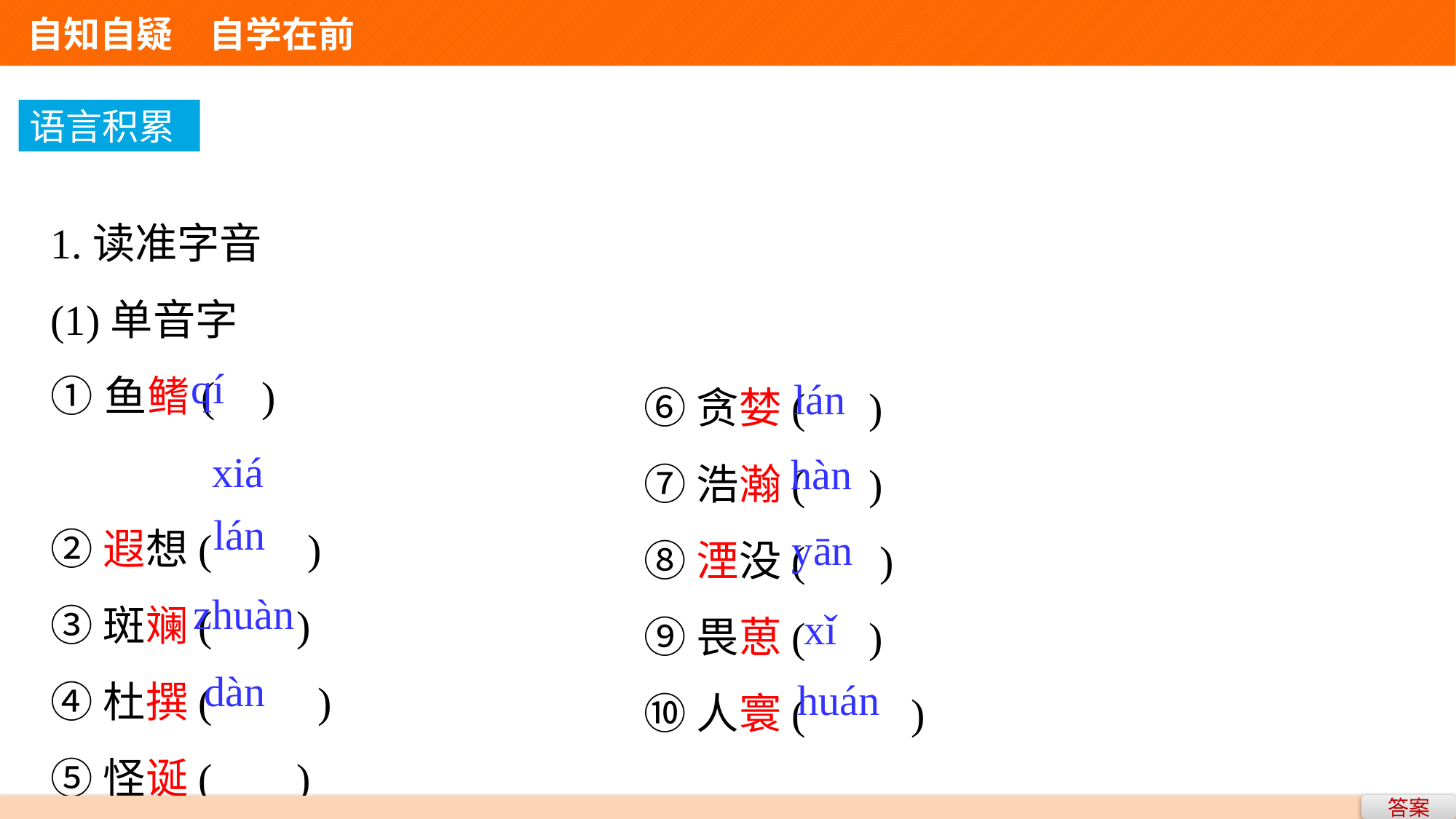

自知自疑　自学在前
语言积累
1.读准字音
(1)单音字
①鱼鳍(    )
②遐想(         )
③斑斓(        )
④杜撰(          )
⑤怪诞(        )
⑥贪婪(      )
⑦浩瀚(      )
⑧湮没(       )
⑨畏葸(      )
⑩人寰(          )
qí
lán
xiá
hàn
lán
yān
zhuàn
xǐ
dàn
huán
答案